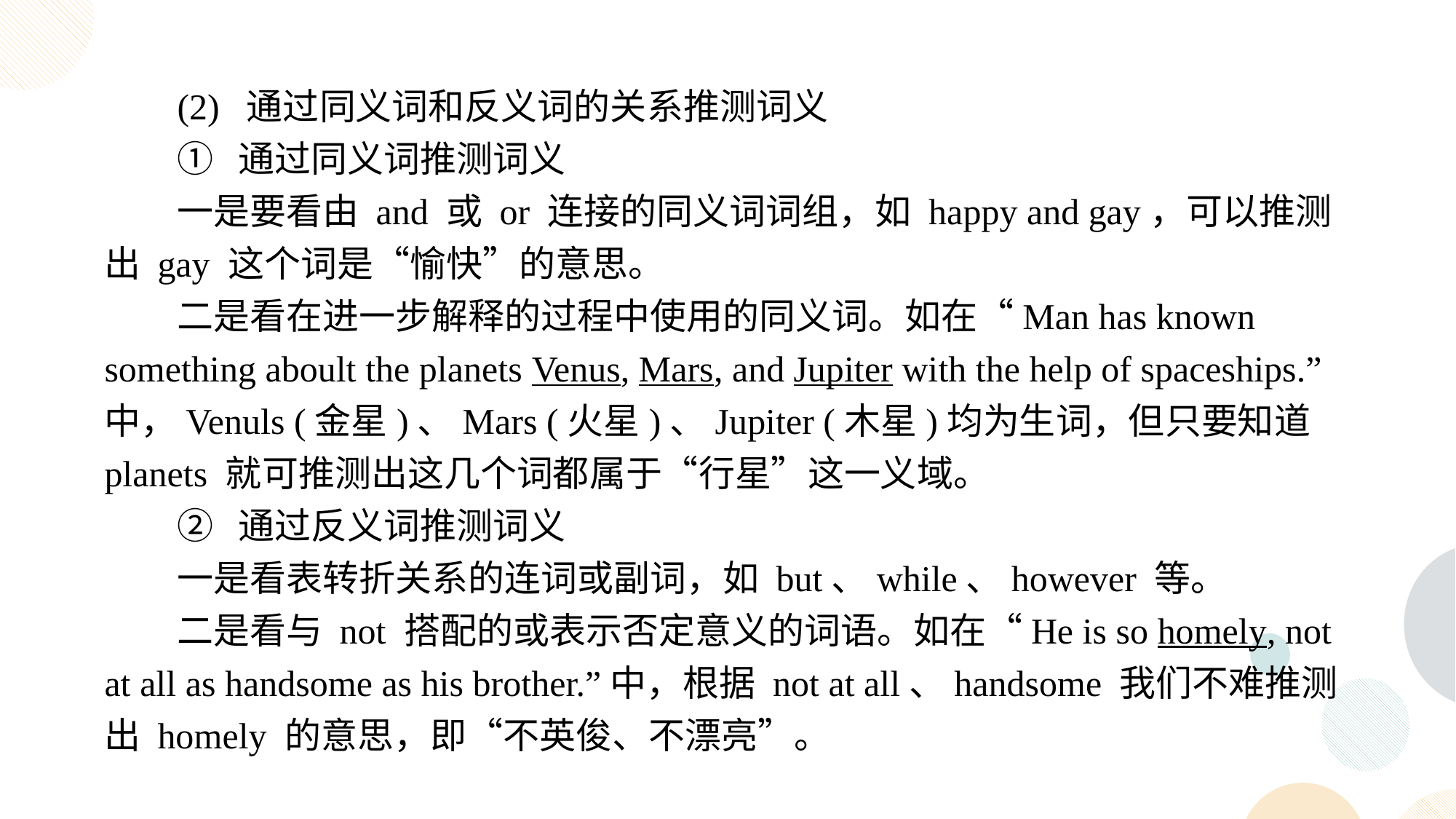

(2)  通过同义词和反义词的关系推测词义
①  通过同义词推测词义
一是要看由 and 或 or 连接的同义词词组，如 happy and gay，可以推测出 gay 这个词是“愉快”的意思。
二是看在进一步解释的过程中使用的同义词。如在“Man has known something aboult the planets Venus, Mars, and Jupiter with the help of spaceships.” 中，Venuls (金星)、Mars (火星)、Jupiter (木星)均为生词，但只要知道 planets 就可推测出这几个词都属于“行星”这一义域。
②  通过反义词推测词义
一是看表转折关系的连词或副词，如 but、while、however 等。
二是看与 not 搭配的或表示否定意义的词语。如在“He is so homely, not at all as handsome as his brother.”中，根据 not at all、handsome 我们不难推测出 homely 的意思，即“不英俊、不漂亮”。